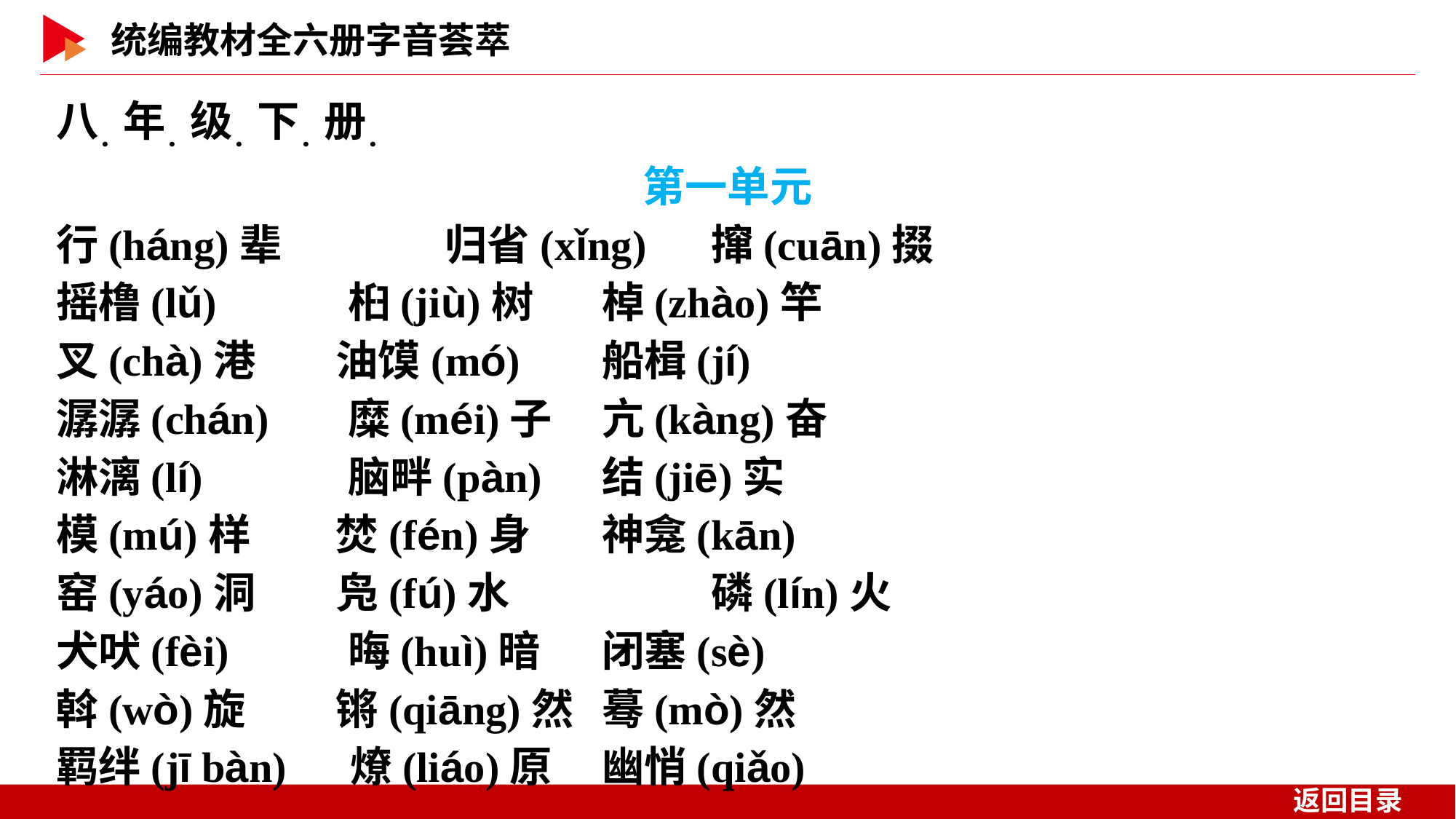

八．年．级．下．册．
第一单元
行(háng)辈	  　归省(xǐng)	撺(cuān)掇
摇橹(lǔ)	  　桕(jiù)树	棹(zhào)竿
叉(chà)港	  　油馍(mó)	船楫(jí)
潺潺(chán)	  　糜(méi)子	亢(kàng)奋
淋漓(lí)	  　脑畔(pàn)	结(jiē)实
模(mú)样	  　焚(fén)身	神龛(kān)
窑(yáo)洞	  　凫(fú)水		磷(lín)火
犬吠(fèi)	  　晦(huì)暗	闭塞(sè)
斡(wò)旋	  　锵(qiāng)然	蓦(mò)然
羁绊(jī bàn) 　燎(liáo)原	幽悄(qiǎo)